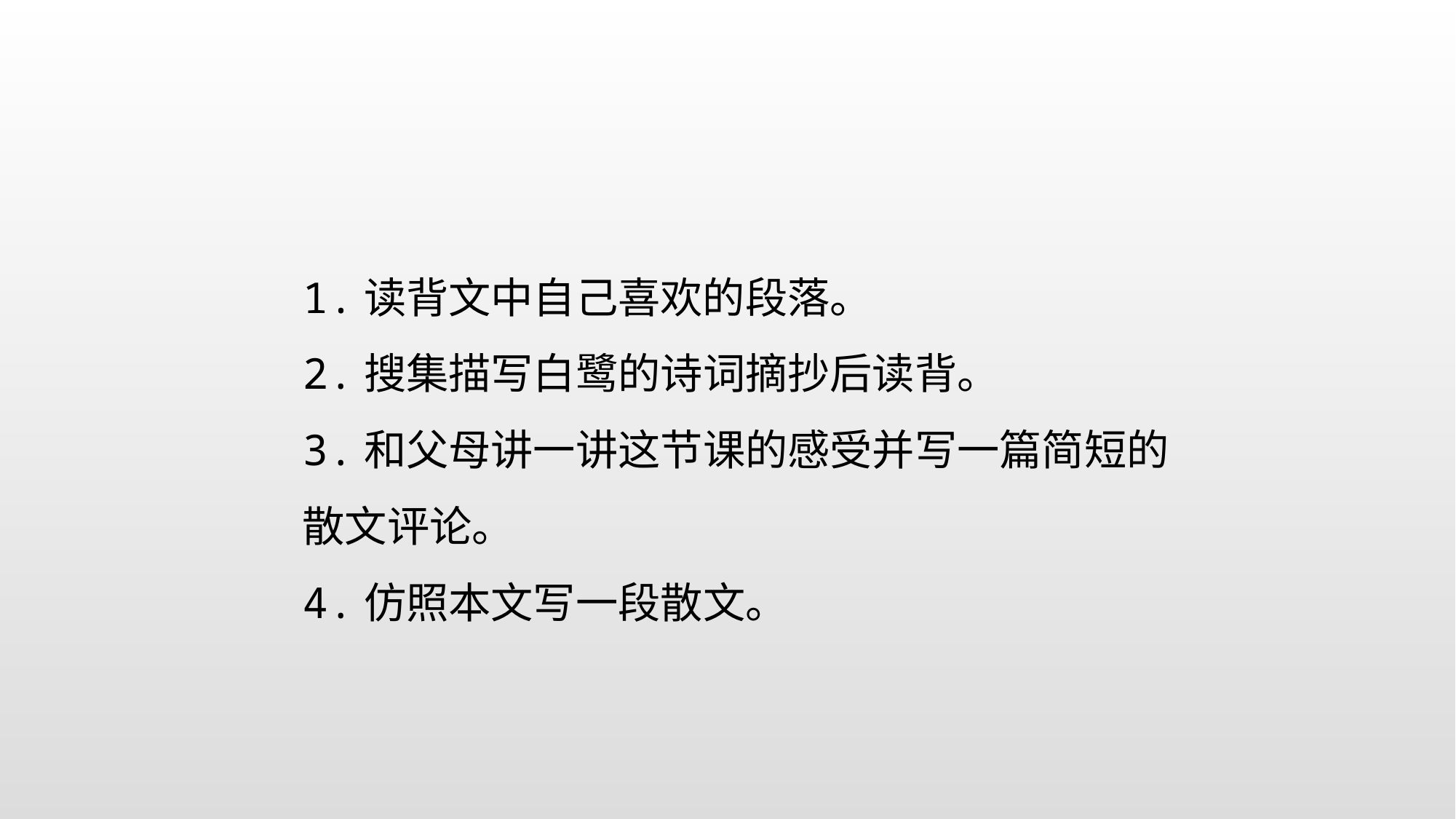

1.读背文中自己喜欢的段落。
2.搜集描写白鹭的诗词摘抄后读背。
3.和父母讲一讲这节课的感受并写一篇简短的散文评论。
4.仿照本文写一段散文。